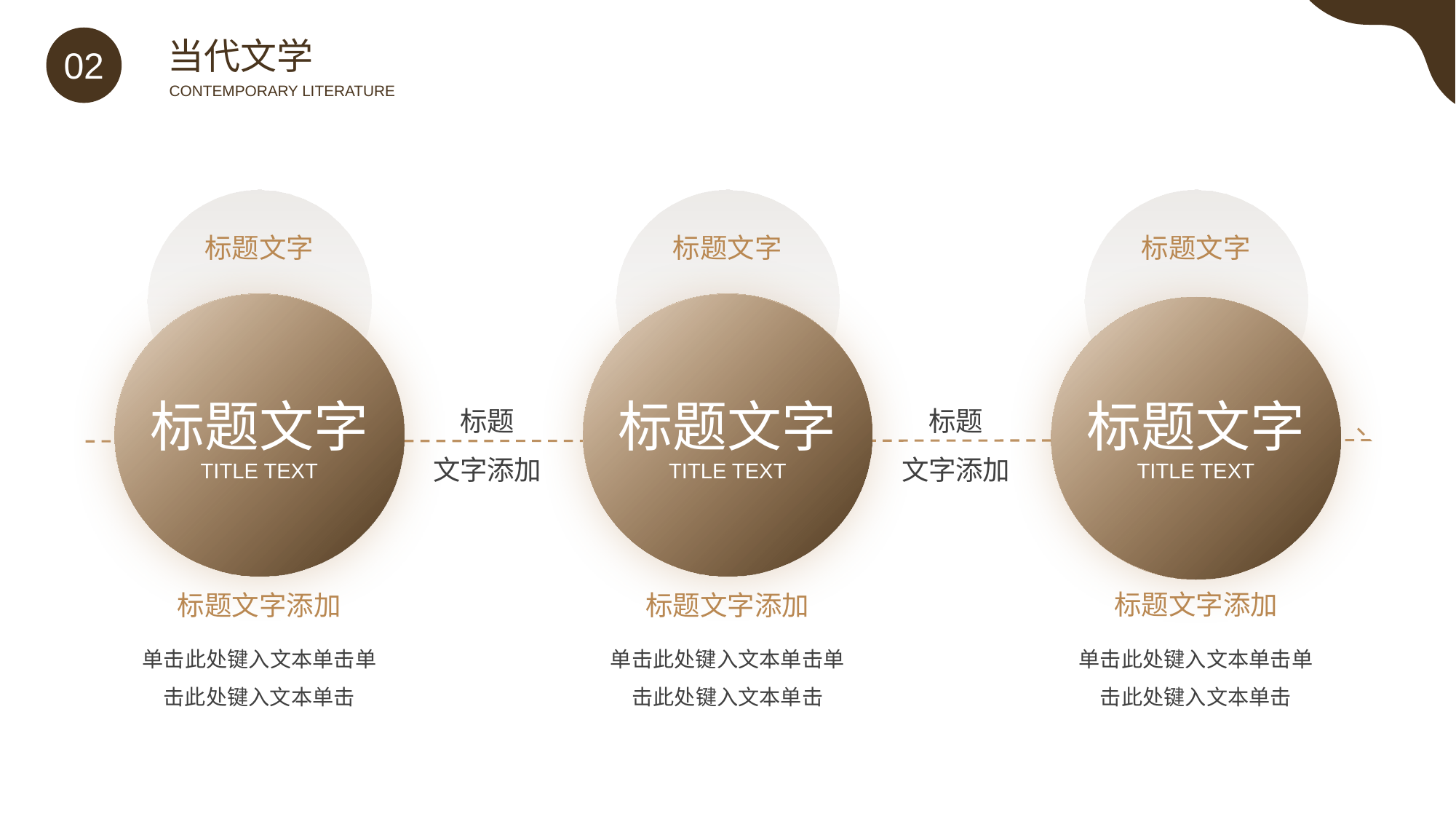

当代文学

02
CONTEMPORARY LITERATURE

标题文字

标题文字
TITLE TEXT
标题文字添加
单击此处键入文本单击单击此处键入文本单击

标题文字

标题文字
TITLE TEXT
标题文字添加
单击此处键入文本单击单击此处键入文本单击

标题文字

标题文字
TITLE TEXT
标题文字添加
单击此处键入文本单击单击此处键入文本单击
标题
文字添加
标题
文字添加